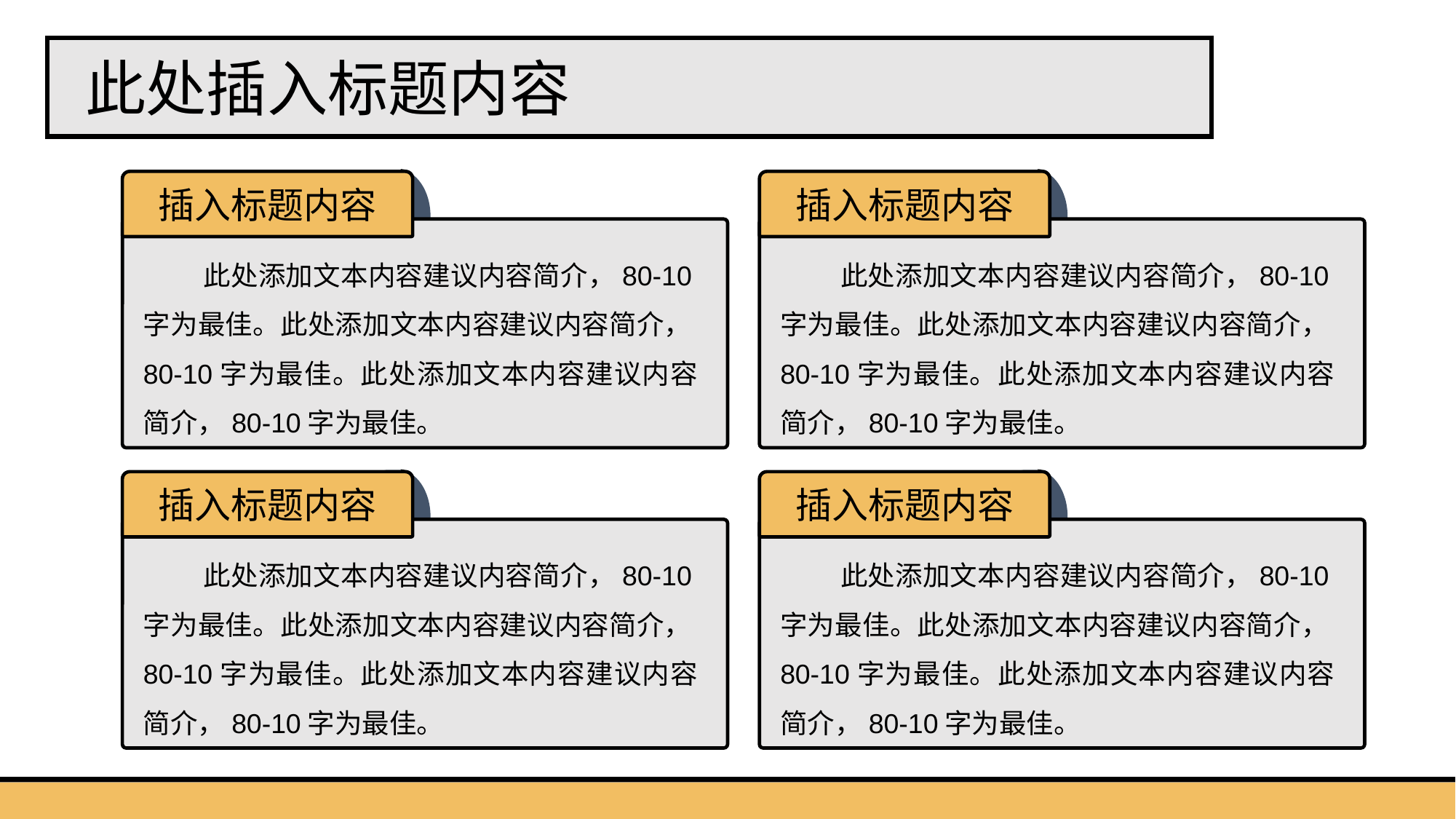

此处插入标题内容

插入标题内容

此处添加文本内容建议内容简介，80-10字为最佳。此处添加文本内容建议内容简介，80-10字为最佳。此处添加文本内容建议内容简介，80-10字为最佳。

插入标题内容

此处添加文本内容建议内容简介，80-10字为最佳。此处添加文本内容建议内容简介，80-10字为最佳。此处添加文本内容建议内容简介，80-10字为最佳。

插入标题内容

此处添加文本内容建议内容简介，80-10字为最佳。此处添加文本内容建议内容简介，80-10字为最佳。此处添加文本内容建议内容简介，80-10字为最佳。

插入标题内容

此处添加文本内容建议内容简介，80-10字为最佳。此处添加文本内容建议内容简介，80-10字为最佳。此处添加文本内容建议内容简介，80-10字为最佳。